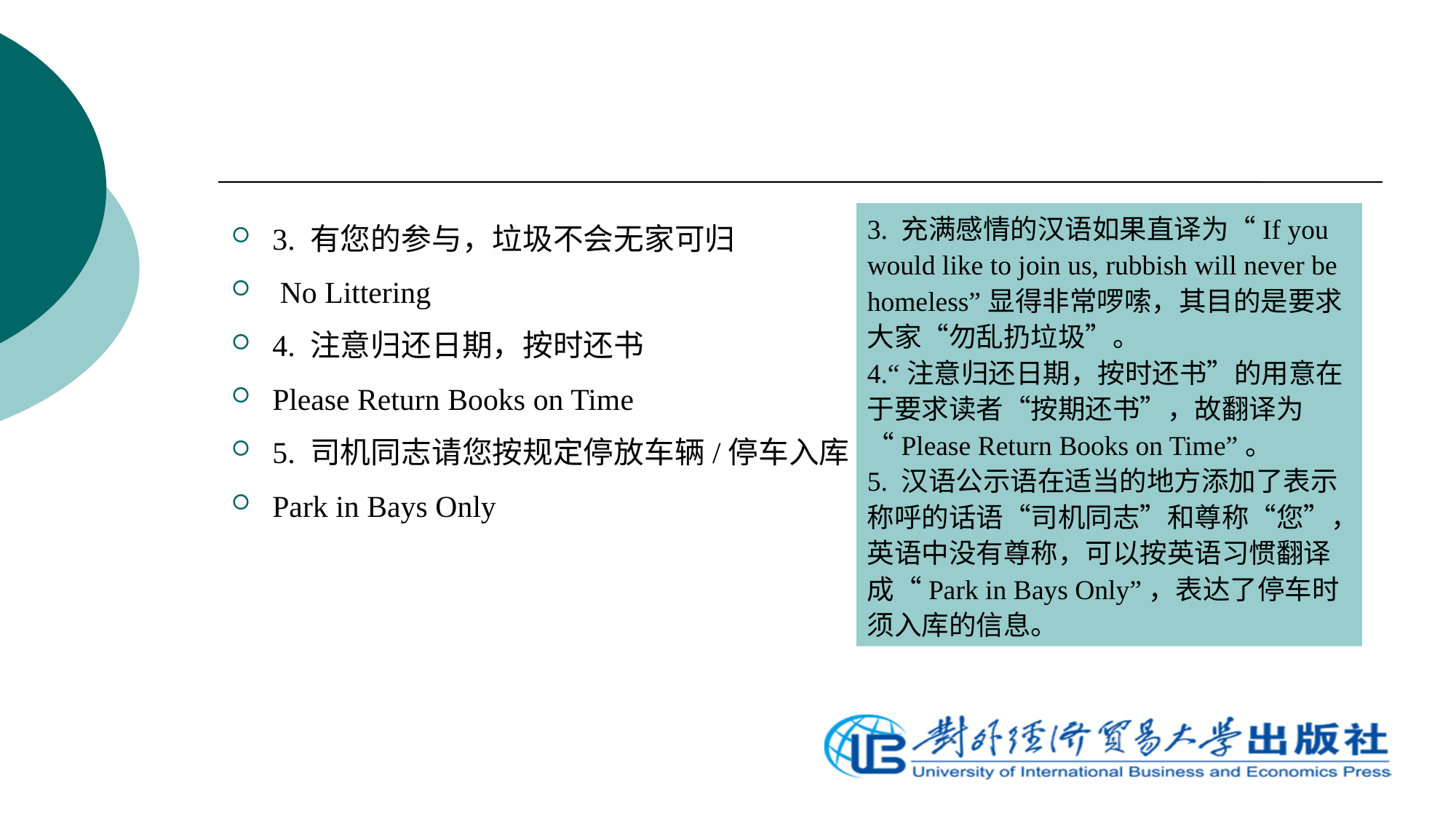

3. 有您的参与，垃圾不会无家可归
 No Littering
4. 注意归还日期，按时还书
Please Return Books on Time
5. 司机同志请您按规定停放车辆/停车入库
Park in Bays Only
3. 充满感情的汉语如果直译为“If you would like to join us, rubbish will never be homeless”显得非常啰嗦，其目的是要求大家“勿乱扔垃圾”。
4.“注意归还日期，按时还书”的用意在于要求读者“按期还书”，故翻译为“Please Return Books on Time”。
5. 汉语公示语在适当的地方添加了表示称呼的话语“司机同志”和尊称“您”，英语中没有尊称，可以按英语习惯翻译成“Park in Bays Only”，表达了停车时须入库的信息。